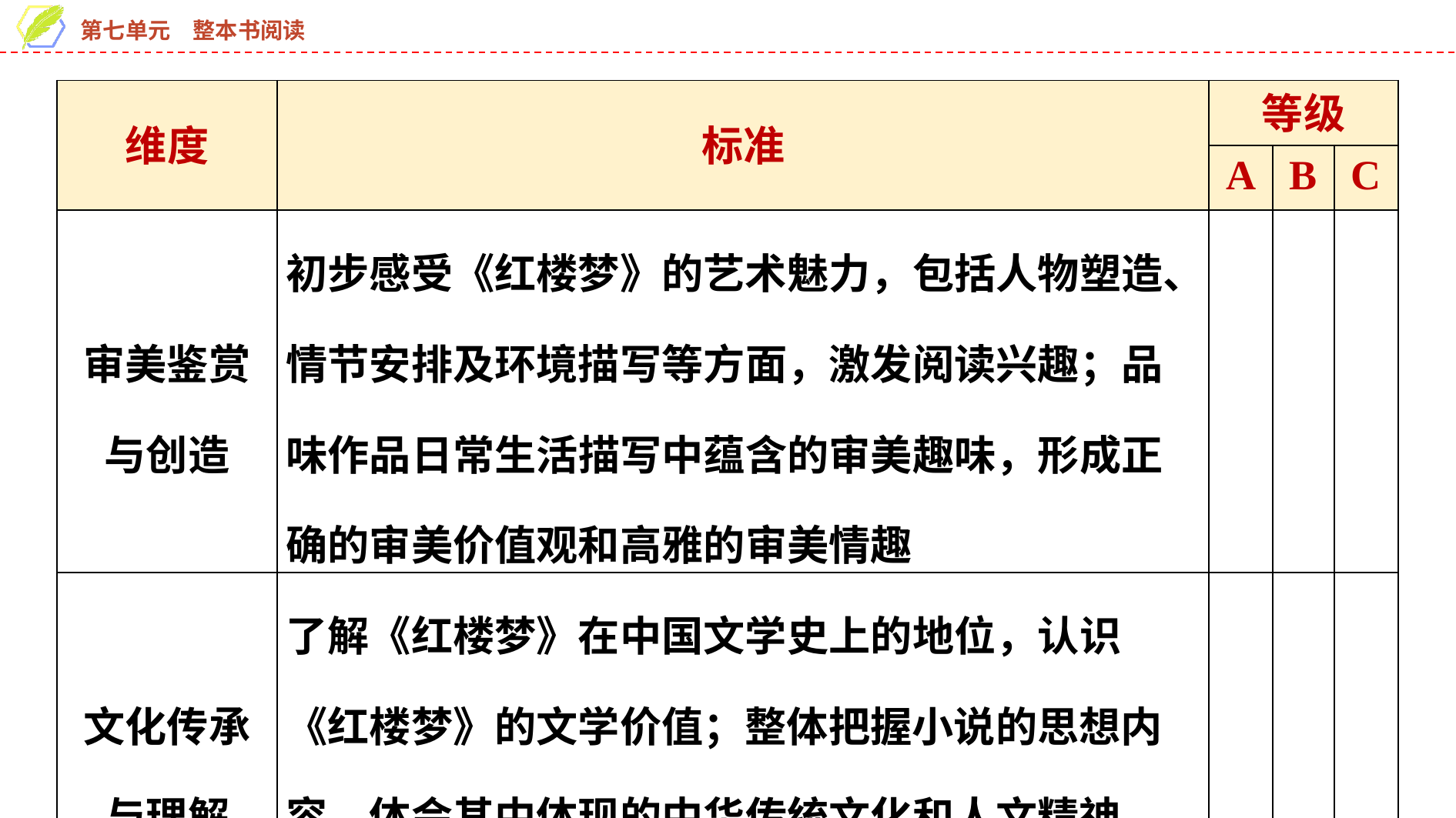

| 维度 | 标准 | 等级 |  |  |
| --- | --- | --- | --- | --- |
|  |  | A | B | C |
| 审美鉴赏与创造 | 初步感受《红楼梦》的艺术魅力，包括人物塑造、情节安排及环境描写等方面，激发阅读兴趣；品味作品日常生活描写中蕴含的审美趣味，形成正确的审美价值观和高雅的审美情趣 |  |  |  |
| 文化传承与理解 | 了解《红楼梦》在中国文学史上的地位，认识《红楼梦》的文学价值；整体把握小说的思想内容，体会其中体现的中华传统文化和人文精神，增进对中华优秀传统文化的理解和认同 |  |  |  |